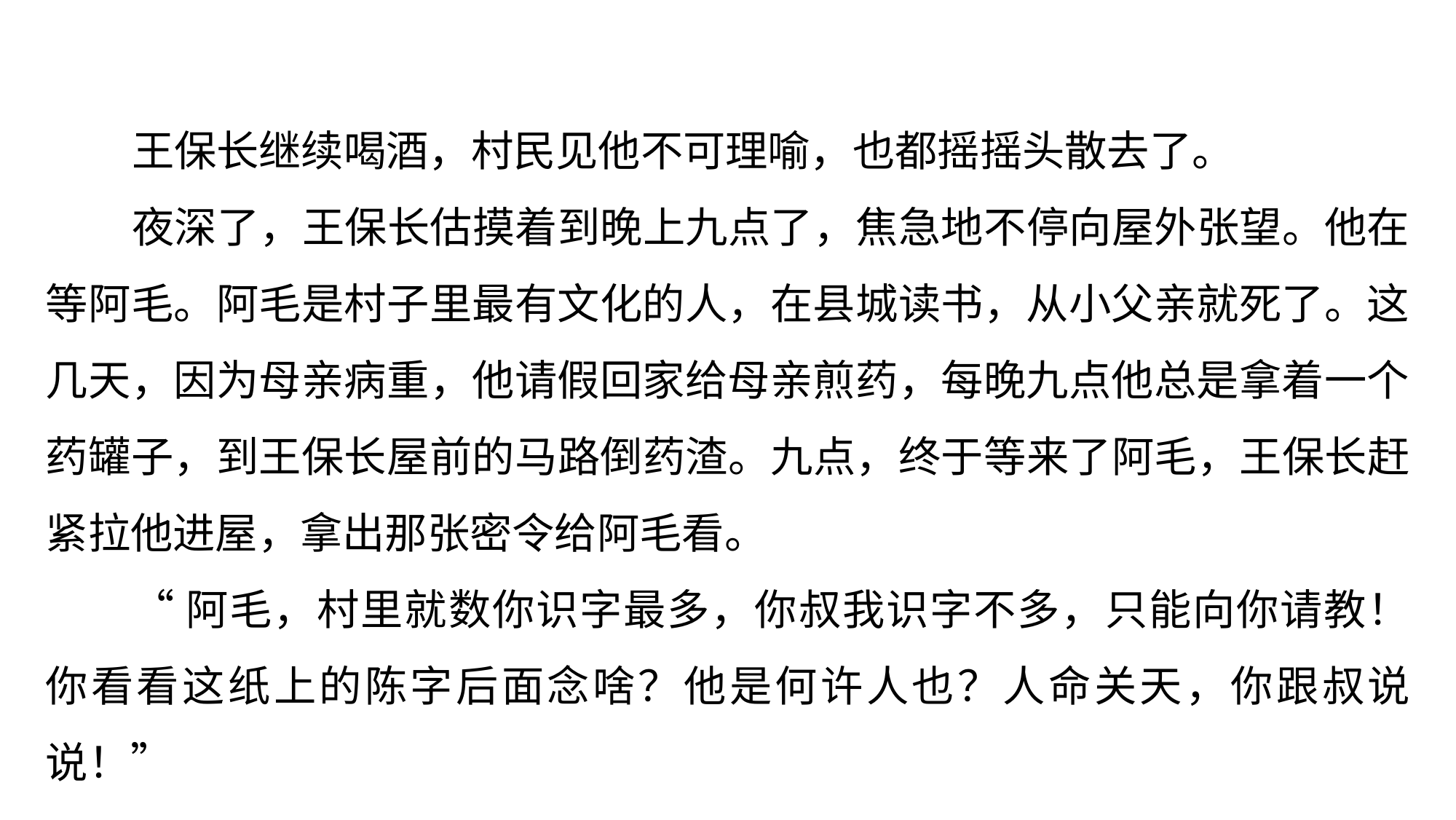

王保长继续喝酒，村民见他不可理喻，也都摇摇头散去了。
夜深了，王保长估摸着到晚上九点了，焦急地不停向屋外张望。他在等阿毛。阿毛是村子里最有文化的人，在县城读书，从小父亲就死了。这几天，因为母亲病重，他请假回家给母亲煎药，每晚九点他总是拿着一个药罐子，到王保长屋前的马路倒药渣。九点，终于等来了阿毛，王保长赶紧拉他进屋，拿出那张密令给阿毛看。
“阿毛，村里就数你识字最多，你叔我识字不多，只能向你请教！你看看这纸上的陈字后面念啥？他是何许人也？人命关天，你跟叔说说！”